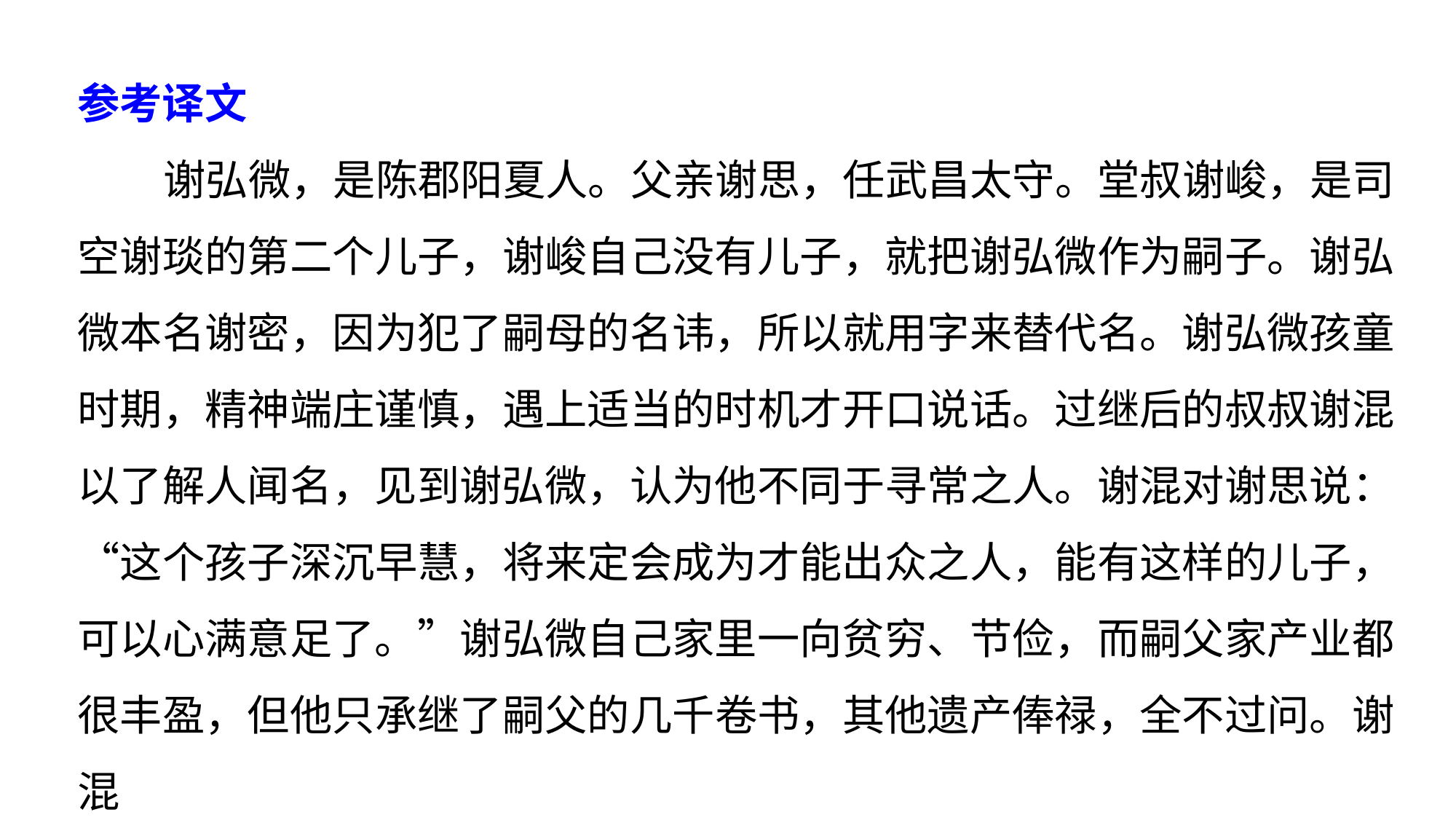

参考译文
谢弘微，是陈郡阳夏人。父亲谢思，任武昌太守。堂叔谢峻，是司空谢琰的第二个儿子，谢峻自己没有儿子，就把谢弘微作为嗣子。谢弘微本名谢密，因为犯了嗣母的名讳，所以就用字来替代名。谢弘微孩童时期，精神端庄谨慎，遇上适当的时机才开口说话。过继后的叔叔谢混以了解人闻名，见到谢弘微，认为他不同于寻常之人。谢混对谢思说：“这个孩子深沉早慧，将来定会成为才能出众之人，能有这样的儿子，可以心满意足了。”谢弘微自己家里一向贫穷、节俭，而嗣父家产业都很丰盈，但他只承继了嗣父的几千卷书，其他遗产俸禄，全不过问。谢混